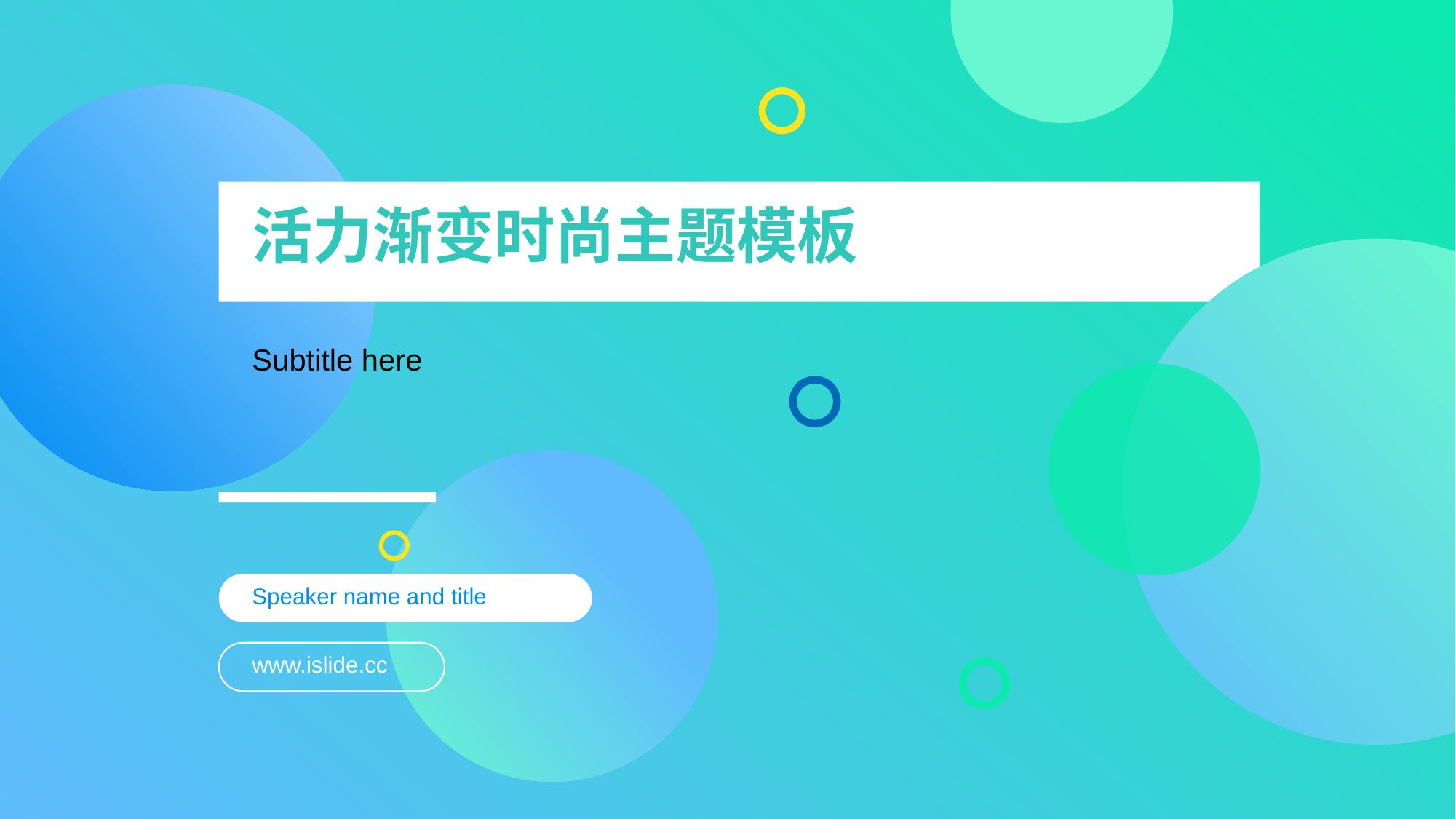

# 活力渐变时尚主题模板
Subtitle here
Speaker name and title
www.islide.cc